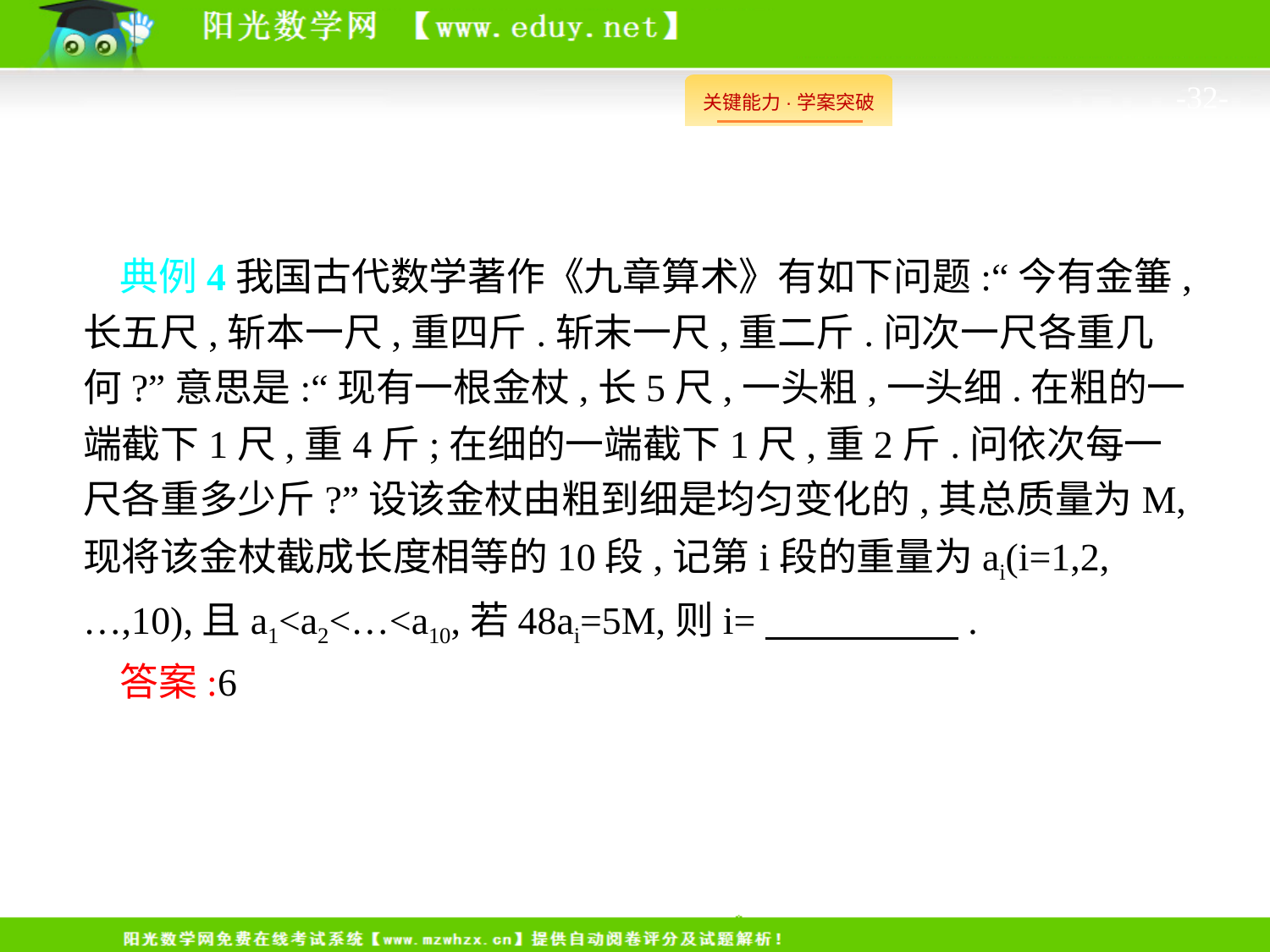

-32-
典例4我国古代数学著作《九章算术》有如下问题:“今有金箠,长五尺,斩本一尺,重四斤.斩末一尺,重二斤.问次一尺各重几何?”意思是:“现有一根金杖,长5尺,一头粗,一头细.在粗的一端截下1尺,重4斤;在细的一端截下1尺,重2斤.问依次每一尺各重多少斤?”设该金杖由粗到细是均匀变化的,其总质量为M,现将该金杖截成长度相等的10段,记第i段的重量为ai(i=1,2,…,10),且a1<a2<…<a10,若48ai=5M,则i=　　　　　.
答案:6